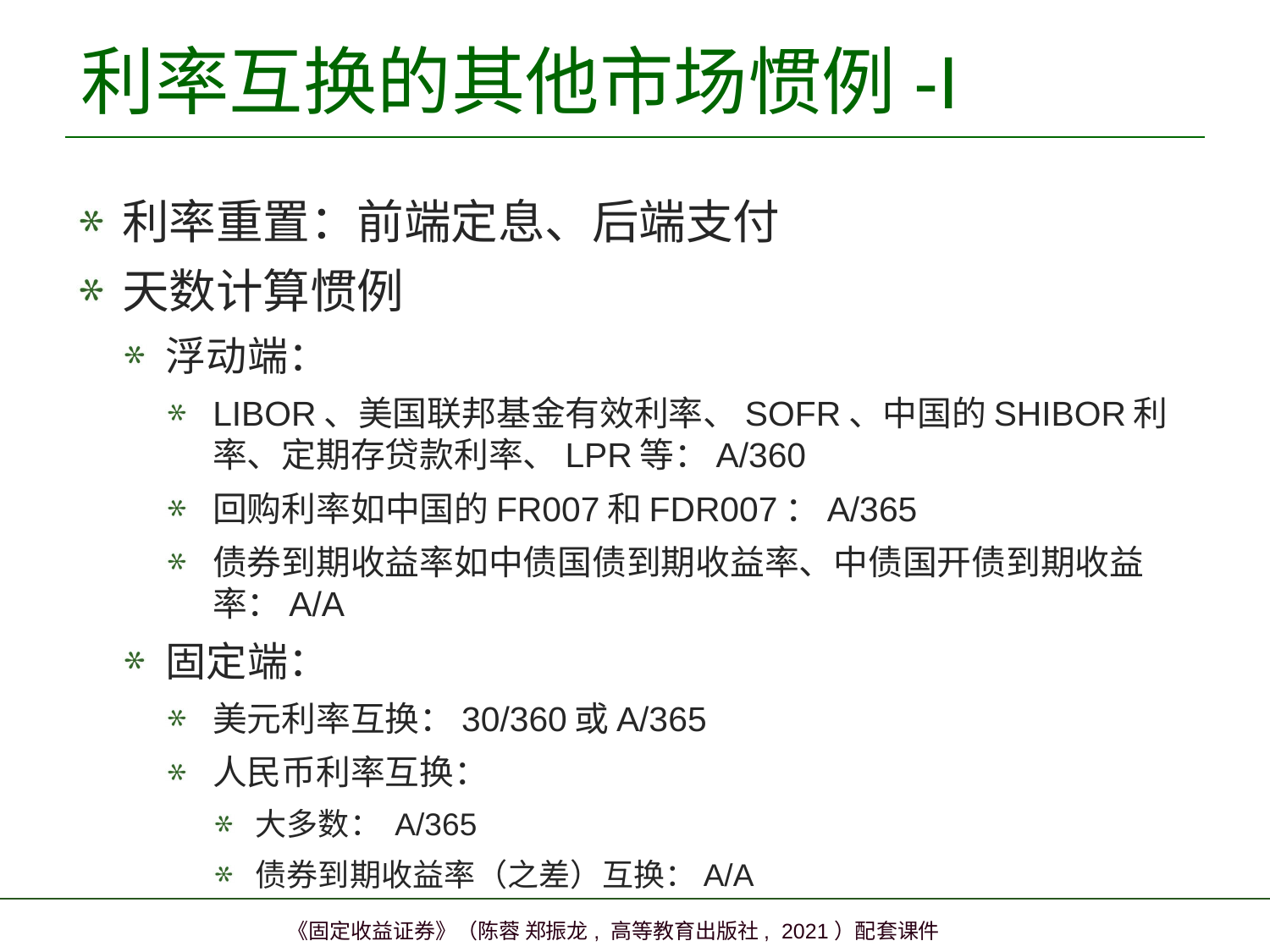

# 利率互换的其他市场惯例-I
利率重置：前端定息、后端支付
天数计算惯例
浮动端：
LIBOR、美国联邦基金有效利率、SOFR、中国的SHIBOR利率、定期存贷款利率、LPR等：A/360
回购利率如中国的FR007和FDR007：A/365
债券到期收益率如中债国债到期收益率、中债国开债到期收益率：A/A
固定端：
美元利率互换：30/360或A/365
人民币利率互换：
大多数： A/365
债券到期收益率（之差）互换：A/A

16